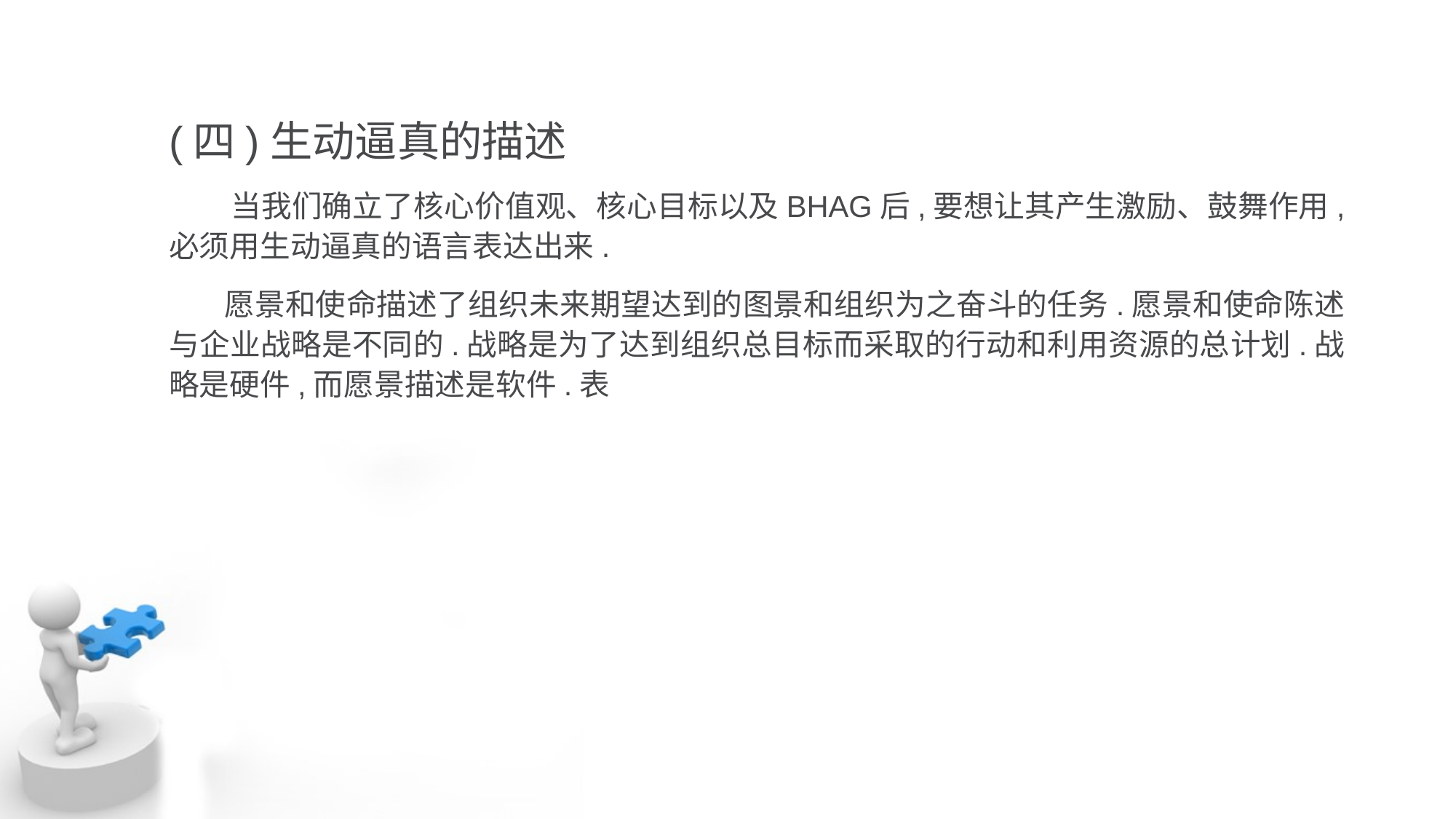

(四)生动逼真的描述
        当我们确立了核心价值观、核心目标以及BHAG后,要想让其产生激励、鼓舞作用, 必须用生动逼真的语言表达出来.
       愿景和使命描述了组织未来期望达到的图景和组织为之奋斗的任务.愿景和使命陈述 与企业战略是不同的.战略是为了达到组织总目标而采取的行动和利用资源的总计划.战 略是硬件,而愿景描述是软件.表